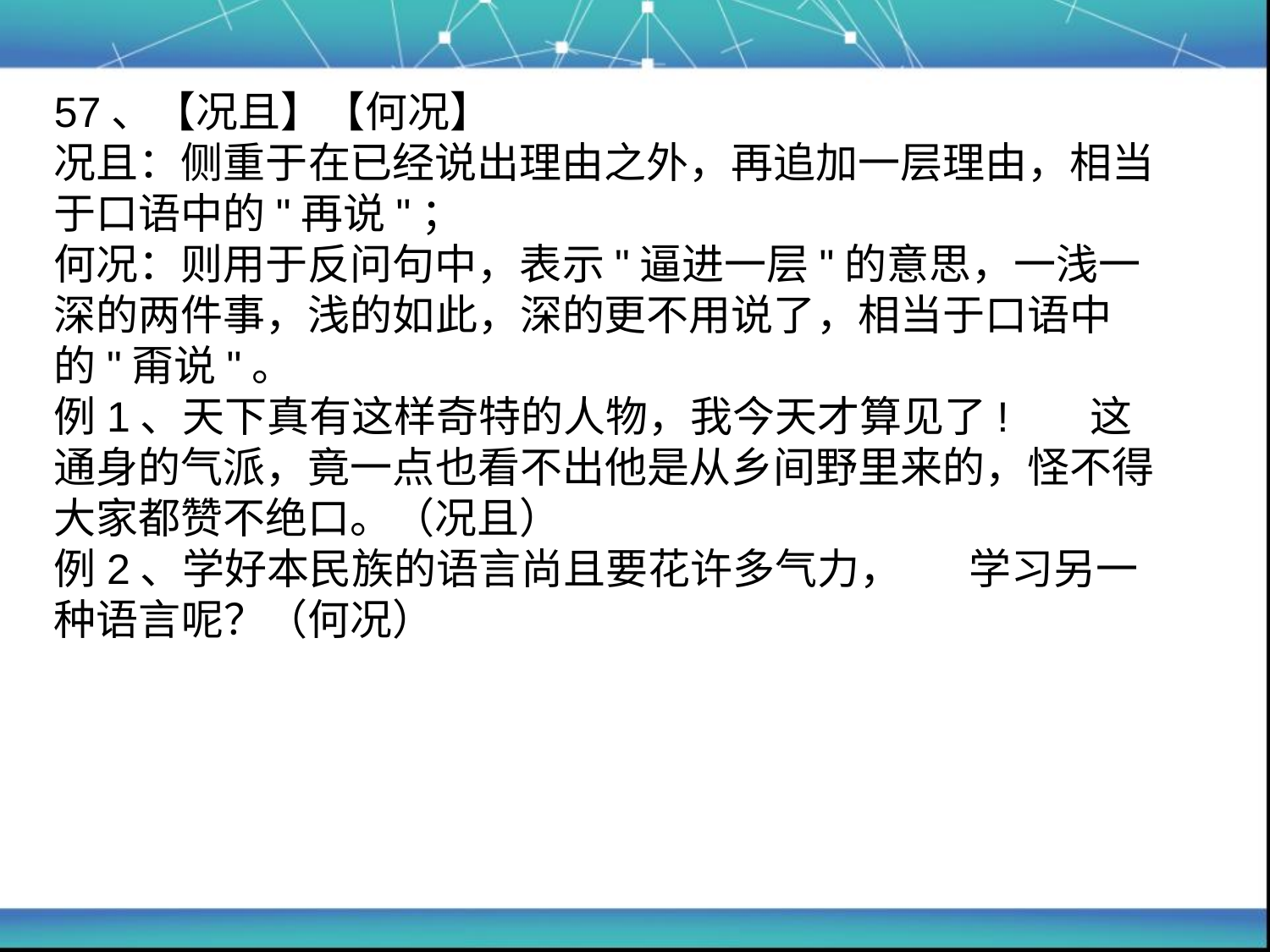

# 57、【况且】【何况】 况且：侧重于在已经说出理由之外，再追加一层理由，相当于口语中的"再说"； 何况：则用于反问句中，表示"逼进一层"的意思，一浅一深的两件事，浅的如此，深的更不用说了，相当于口语中的"甭说"。 例1、天下真有这样奇特的人物，我今天才算见了!      这通身的气派，竟一点也看不出他是从乡间野里来的，怪不得大家都赞不绝口。（况且） 例2、学好本民族的语言尚且要花许多气力，       学习另一种语言呢？（何况）